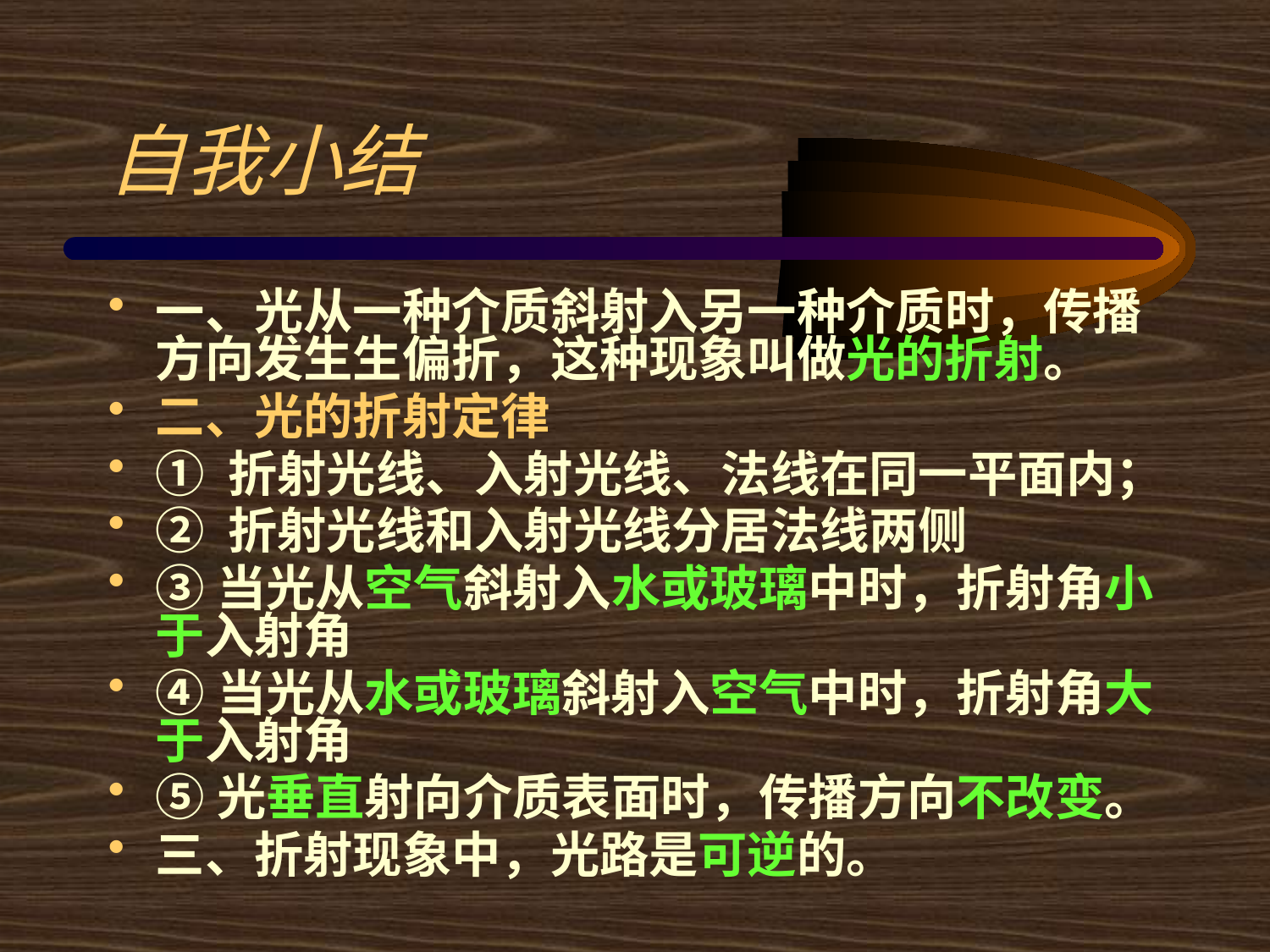

# 自我小结
一、光从一种介质斜射入另一种介质时，传播方向发生生偏折，这种现象叫做光的折射。
二、光的折射定律
① 折射光线、入射光线、法线在同一平面内；
② 折射光线和入射光线分居法线两侧
③当光从空气斜射入水或玻璃中时，折射角小于入射角
④当光从水或玻璃斜射入空气中时，折射角大于入射角
⑤光垂直射向介质表面时，传播方向不改变。
三、折射现象中，光路是可逆的。